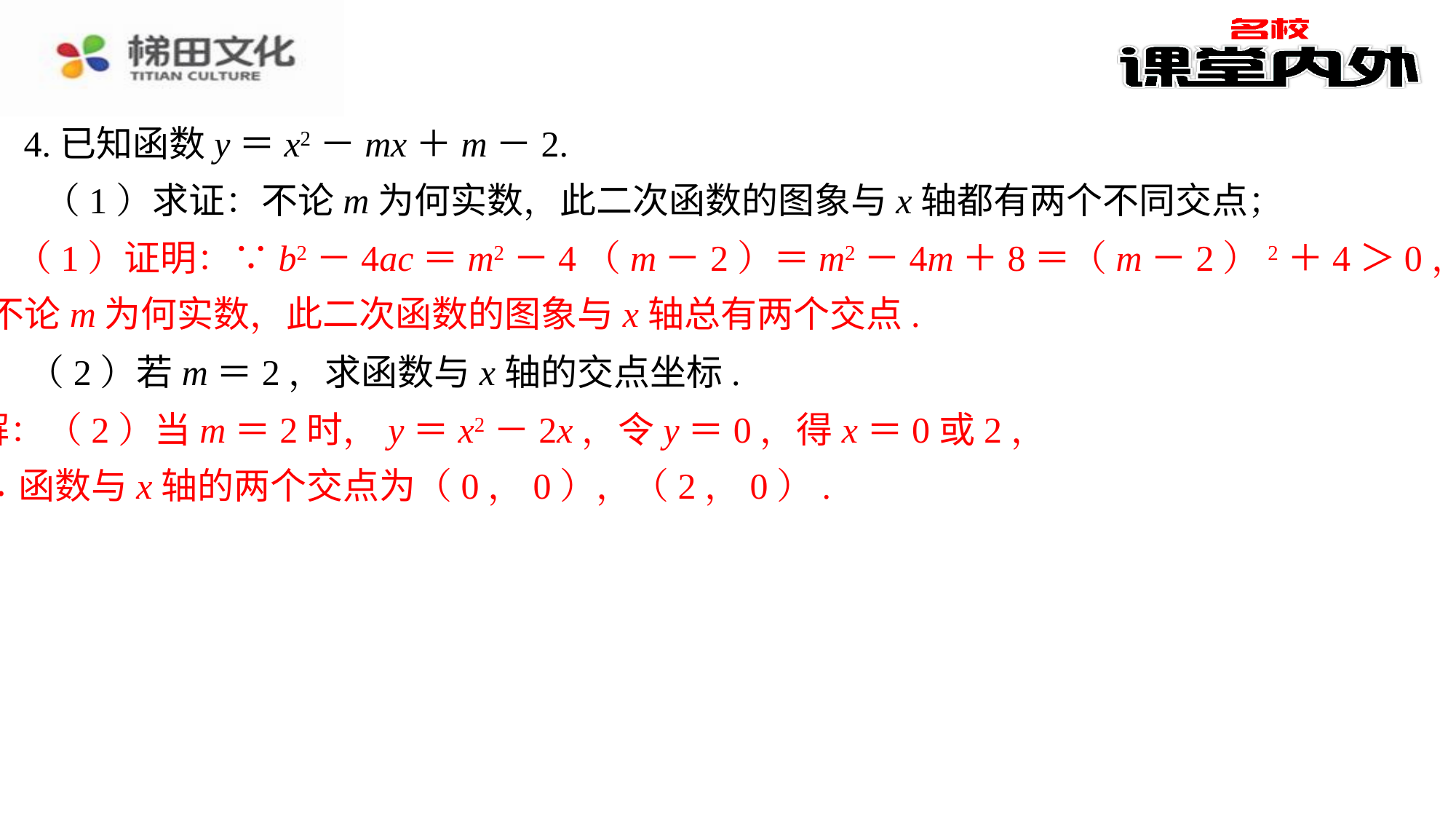

4.已知函数y＝x2－mx＋m－2.
（1）求证：不论m为何实数，此二次函数的图象与x轴都有两个不同交点；
解：（1）证明：∵b2－4ac＝m2－4（m－2）＝m2－4m＋8＝（m－2）2＋4＞0，
∴不论m为何实数，此二次函数的图象与x轴总有两个交点.
（2）若m＝2，求函数与x轴的交点坐标.
解：（2）当m＝2时，y＝x2－2x，令y＝0，得x＝0或2，
∴函数与x轴的两个交点为（0，0），（2，0）.